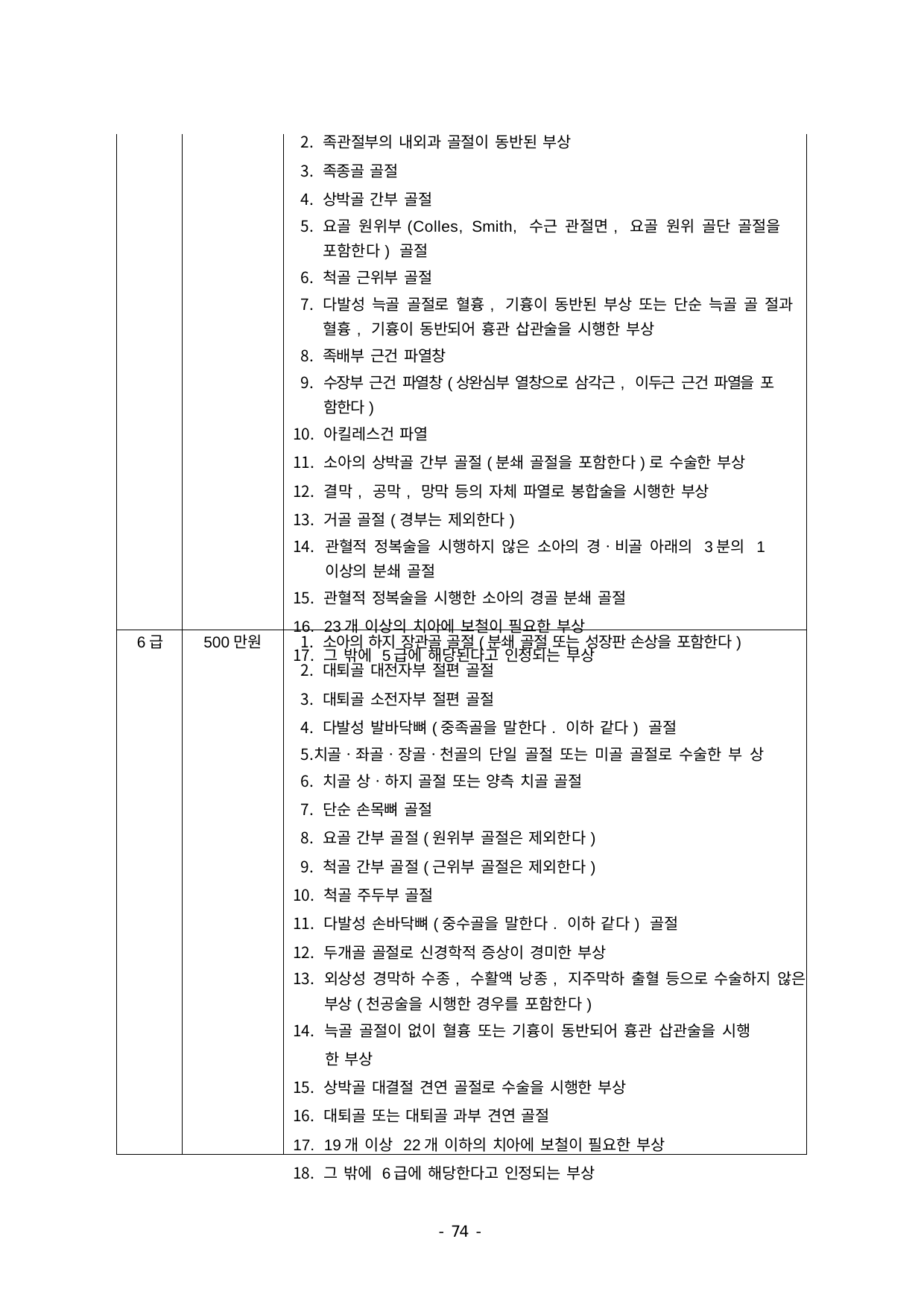

|  |  | 족관절부의 내외과 골절이 동반된 부상 족종골 골절 상박골 간부 골절 요골 원위부(Colles, Smith, 수근 관절면, 요골 원위 골단 골절을 포함한다) 골절 척골 근위부 골절 다발성 늑골 골절로 혈흉, 기흉이 동반된 부상 또는 단순 늑골 골 절과 혈흉, 기흉이 동반되어 흉관 삽관술을 시행한 부상 족배부 근건 파열창 수장부 근건 파열창(상완심부 열창으로 삼각근, 이두근 근건 파열을 포 함한다) 아킬레스건 파열 소아의 상박골 간부 골절(분쇄 골절을 포함한다)로 수술한 부상 결막, 공막, 망막 등의 자체 파열로 봉합술을 시행한 부상 거골 골절(경부는 제외한다) 관혈적 정복술을 시행하지 않은 소아의 경ㆍ비골 아래의 3분의 1 이상의 분쇄 골절 관혈적 정복술을 시행한 소아의 경골 분쇄 골절 23개 이상의 치아에 보철이 필요한 부상 그 밖에 5급에 해당된다고 인정되는 부상 |
| --- | --- | --- |
| 6급 | 500만원 | 소아의 하지 장관골 골절(분쇄 골절 또는 성장판 손상을 포함한다) 대퇴골 대전자부 절편 골절 대퇴골 소전자부 절편 골절 다발성 발바닥뼈(중족골을 말한다. 이하 같다) 골절 치골ㆍ좌골ㆍ장골ㆍ천골의 단일 골절 또는 미골 골절로 수술한 부 상 치골 상ㆍ하지 골절 또는 양측 치골 골절 단순 손목뼈 골절 요골 간부 골절(원위부 골절은 제외한다) 척골 간부 골절(근위부 골절은 제외한다) 척골 주두부 골절 다발성 손바닥뼈(중수골을 말한다. 이하 같다) 골절 두개골 골절로 신경학적 증상이 경미한 부상 외상성 경막하 수종, 수활액 낭종, 지주막하 출혈 등으로 수술하지 않은 부상(천공술을 시행한 경우를 포함한다) 늑골 골절이 없이 혈흉 또는 기흉이 동반되어 흉관 삽관술을 시행 한 부상 상박골 대결절 견연 골절로 수술을 시행한 부상 대퇴골 또는 대퇴골 과부 견연 골절 19개 이상 22개 이하의 치아에 보철이 필요한 부상 그 밖에 6급에 해당한다고 인정되는 부상 |
- 74 -